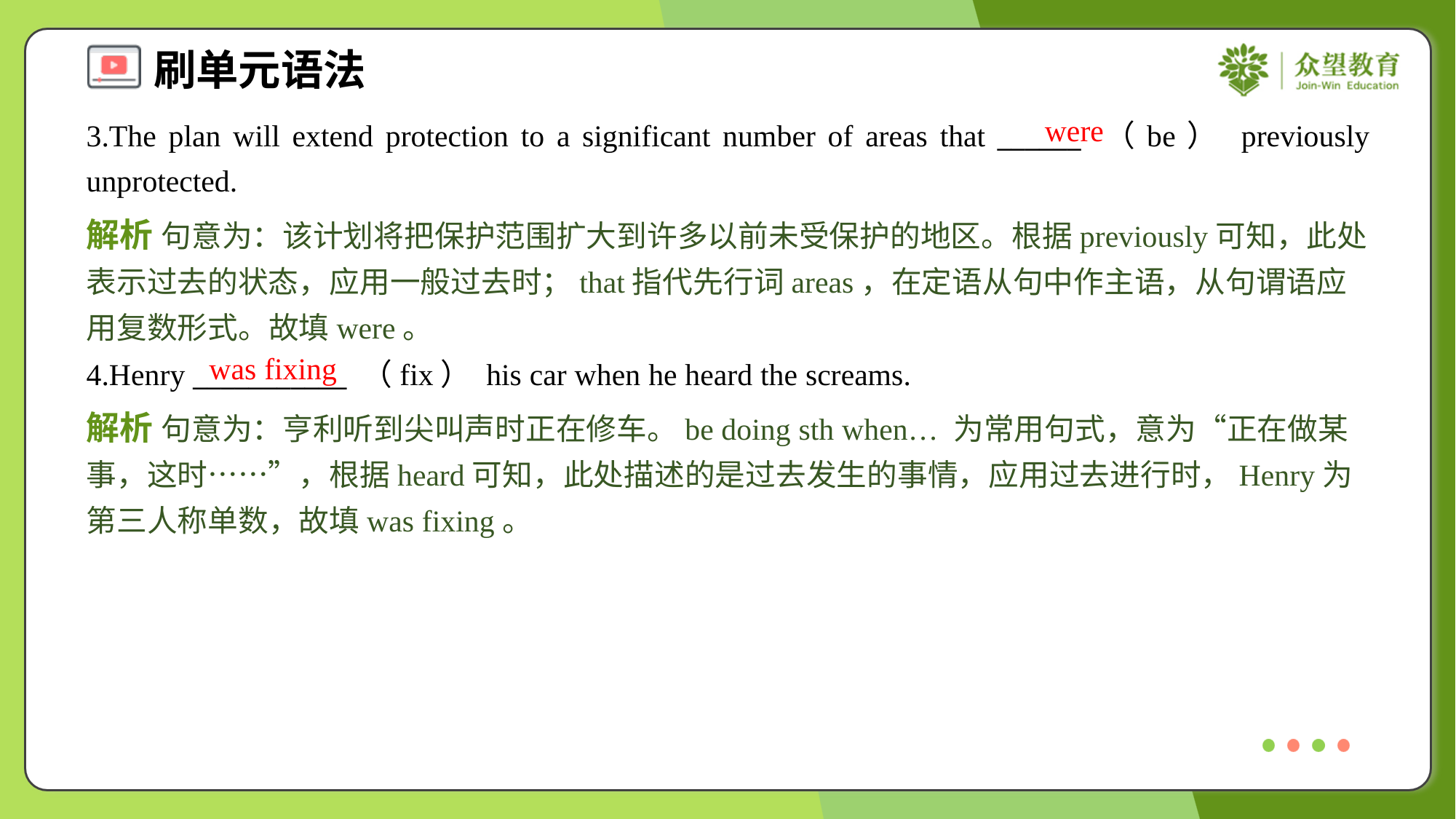

were
3.The plan will extend protection to a significant number of areas that ______ （be） previously unprotected.
解析 句意为：该计划将把保护范围扩大到许多以前未受保护的地区。根据previously可知，此处表示过去的状态，应用一般过去时；that指代先行词areas，在定语从句中作主语，从句谓语应用复数形式。故填were。
was fixing
4.Henry ___________ （fix） his car when he heard the screams.
解析 句意为：亨利听到尖叫声时正在修车。be doing sth when… 为常用句式，意为“正在做某事，这时……”，根据heard可知，此处描述的是过去发生的事情，应用过去进行时，Henry为第三人称单数，故填was fixing。